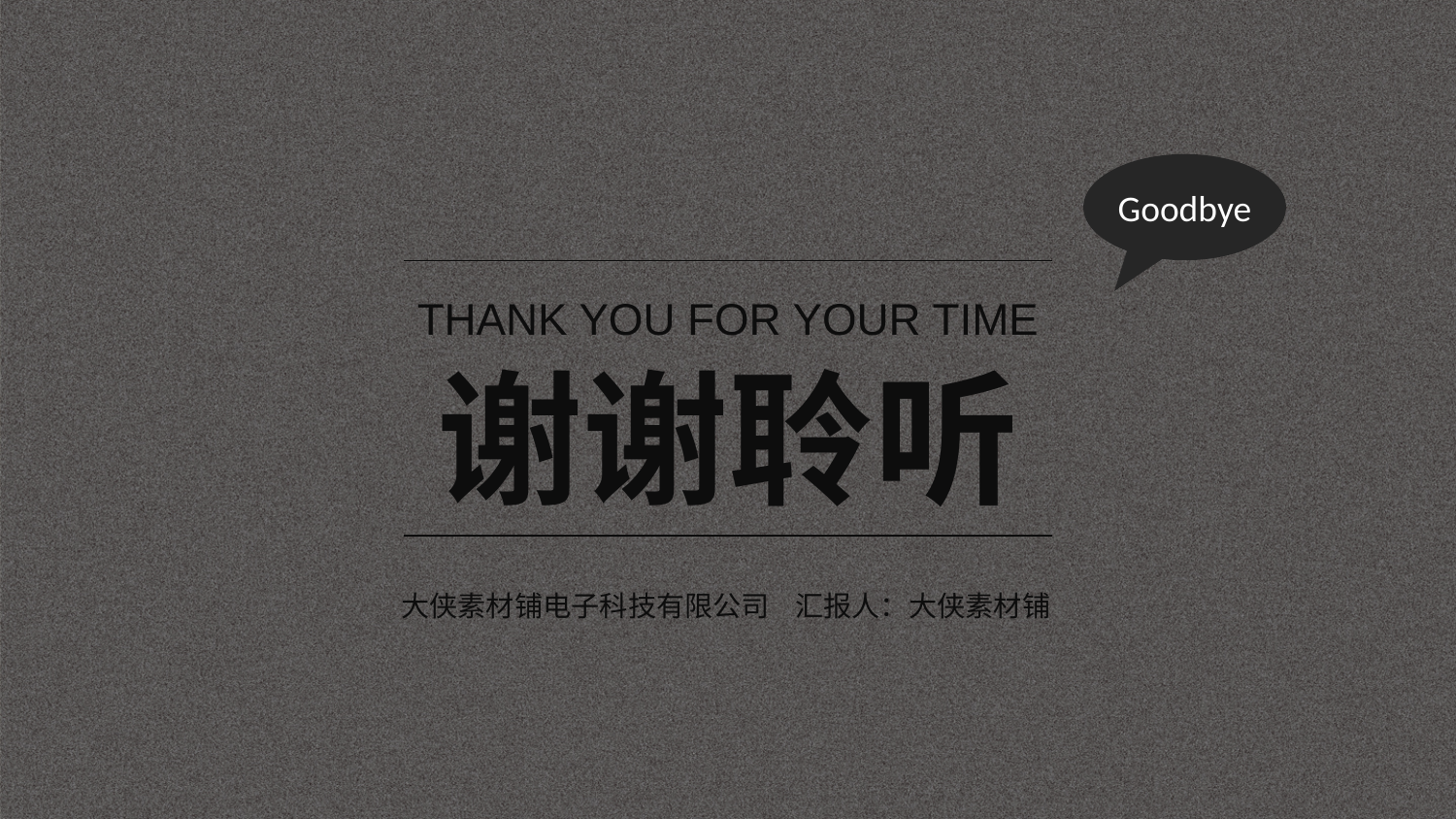

Goodbye
THANK YOU FOR YOUR TIME
谢谢聆听
大侠素材铺电子科技有限公司    汇报人：大侠素材铺